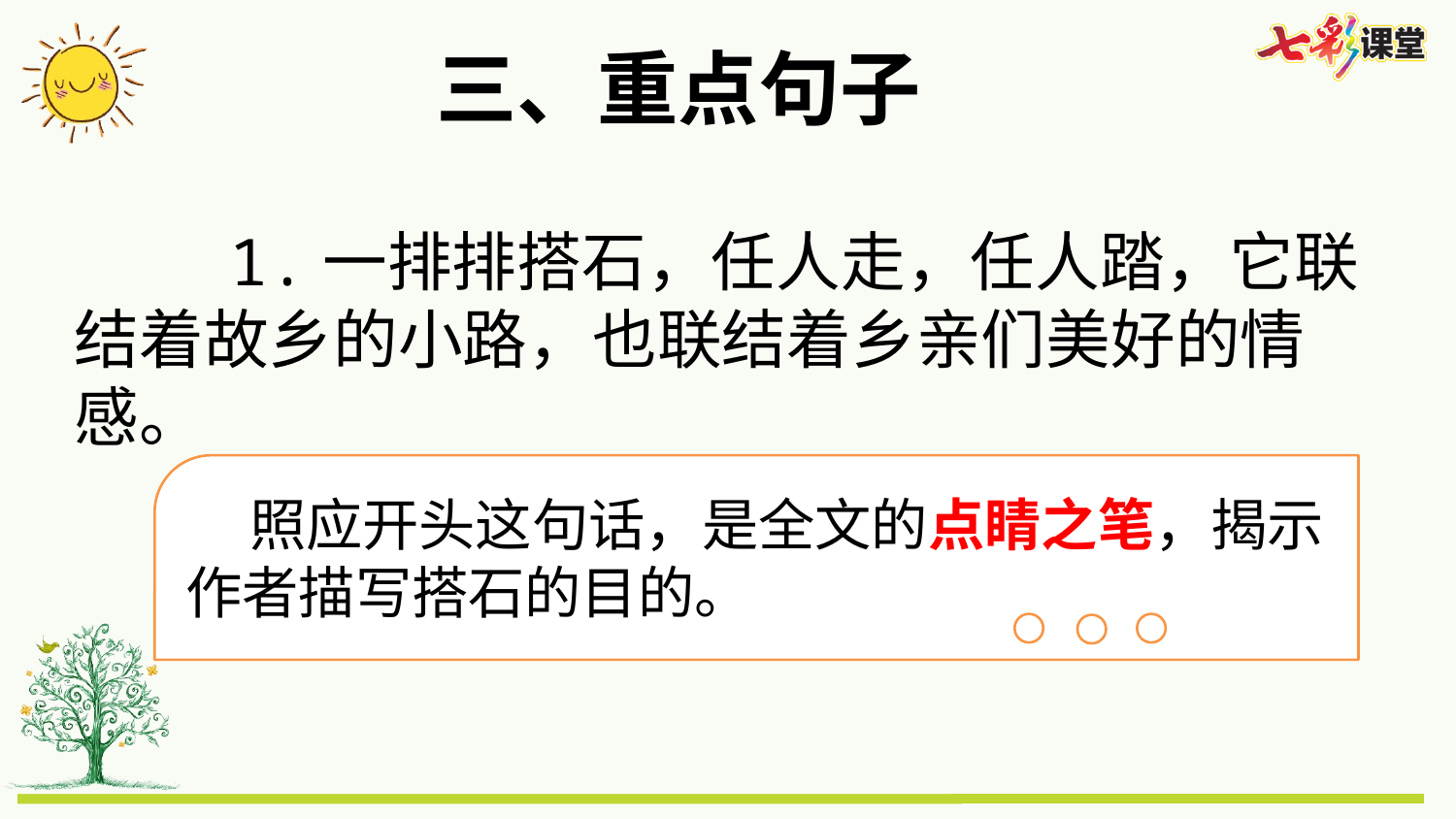

三、重点句子
    1.一排排搭石，任人走，任人踏，它联结着故乡的小路，也联结着乡亲们美好的情感。
    照应开头这句话，是全文的点睛之笔，揭示作者描写搭石的目的。